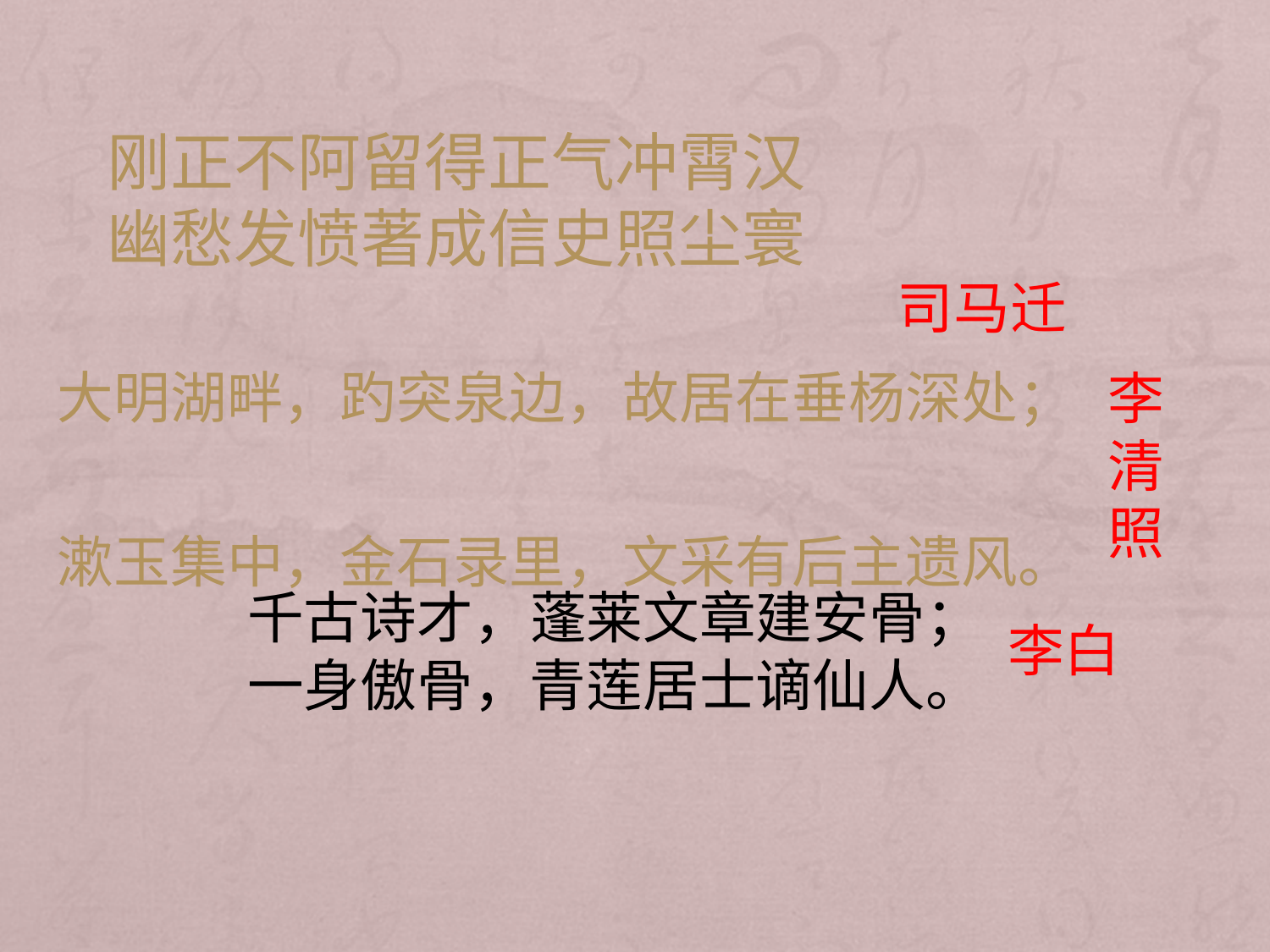

刚正不阿留得正气冲霄汉
幽愁发愤著成信史照尘寰
司马迁
大明湖畔，趵突泉边，故居在垂杨深处；
漱玉集中，金石录里，文采有后主遗风。

李清照
千古诗才，蓬莱文章建安骨；
一身傲骨，青莲居士谪仙人。
李白